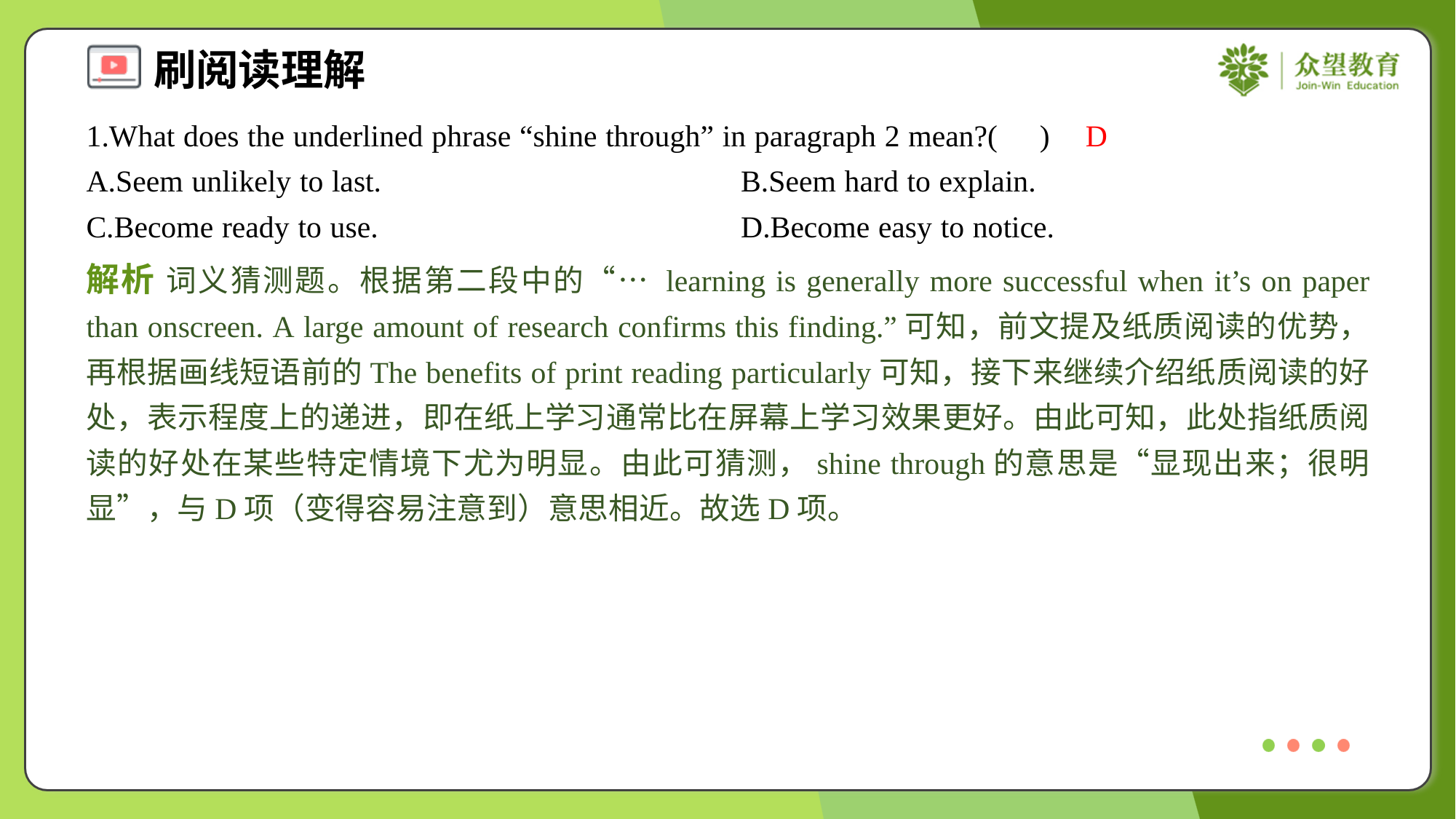

1.What does the underlined phrase “shine through” in paragraph 2 mean?(     )
D
A.Seem unlikely to last.	B.Seem hard to explain.
C.Become ready to use.	D.Become easy to notice.
解析 词义猜测题。根据第二段中的“… learning is generally more successful when it’s on paper than onscreen. A large amount of research confirms this finding.”可知，前文提及纸质阅读的优势，再根据画线短语前的The benefits of print reading particularly可知，接下来继续介绍纸质阅读的好处，表示程度上的递进，即在纸上学习通常比在屏幕上学习效果更好。由此可知，此处指纸质阅读的好处在某些特定情境下尤为明显。由此可猜测，shine through的意思是“显现出来；很明显”，与D项（变得容易注意到）意思相近。故选D项。